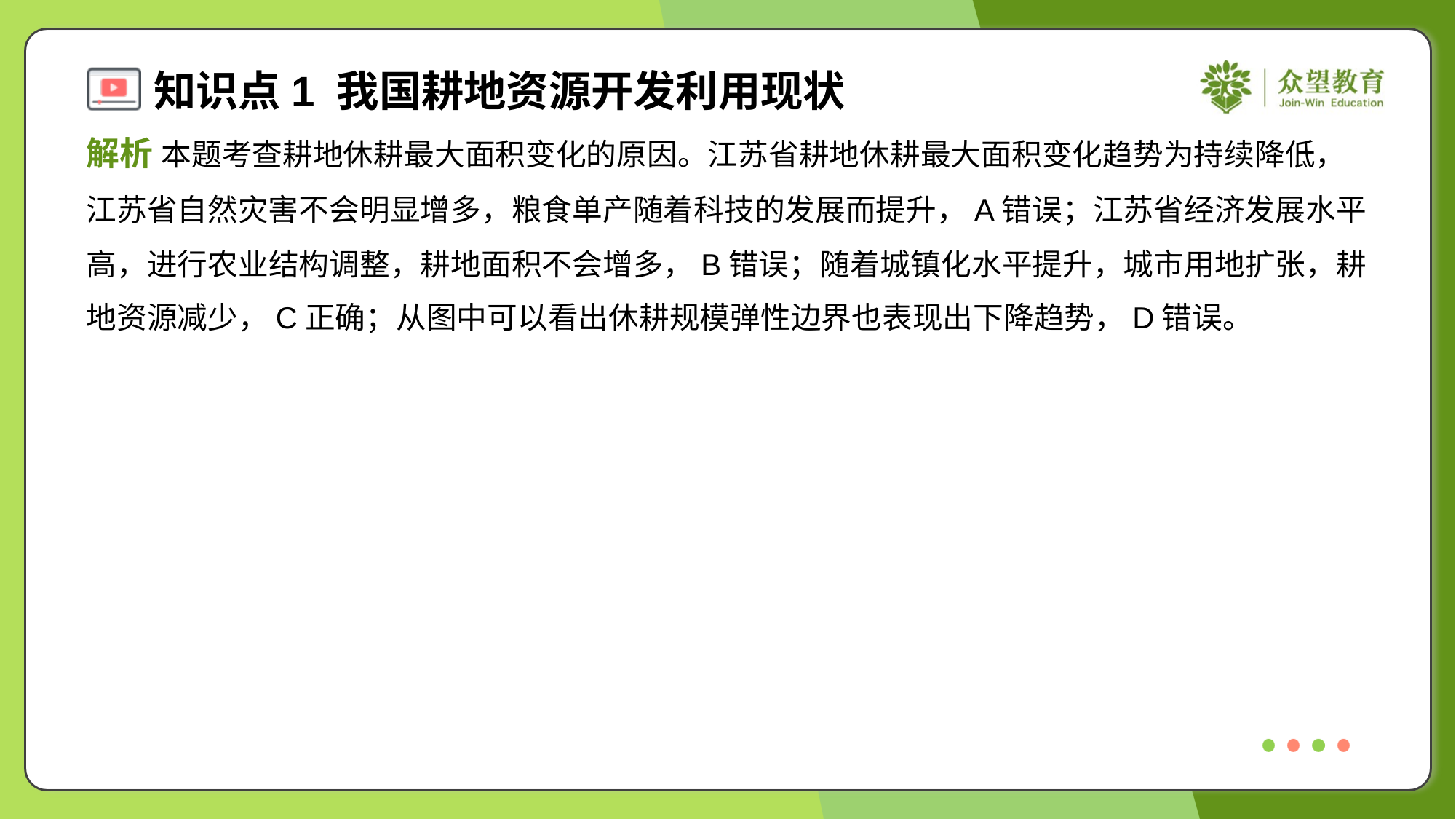

解析 本题考查耕地休耕最大面积变化的原因。江苏省耕地休耕最大面积变化趋势为持续降低，
江苏省自然灾害不会明显增多，粮食单产随着科技的发展而提升，A错误；江苏省经济发展水平
高，进行农业结构调整，耕地面积不会增多，B错误；随着城镇化水平提升，城市用地扩张，耕
地资源减少，C正确；从图中可以看出休耕规模弹性边界也表现出下降趋势，D错误。